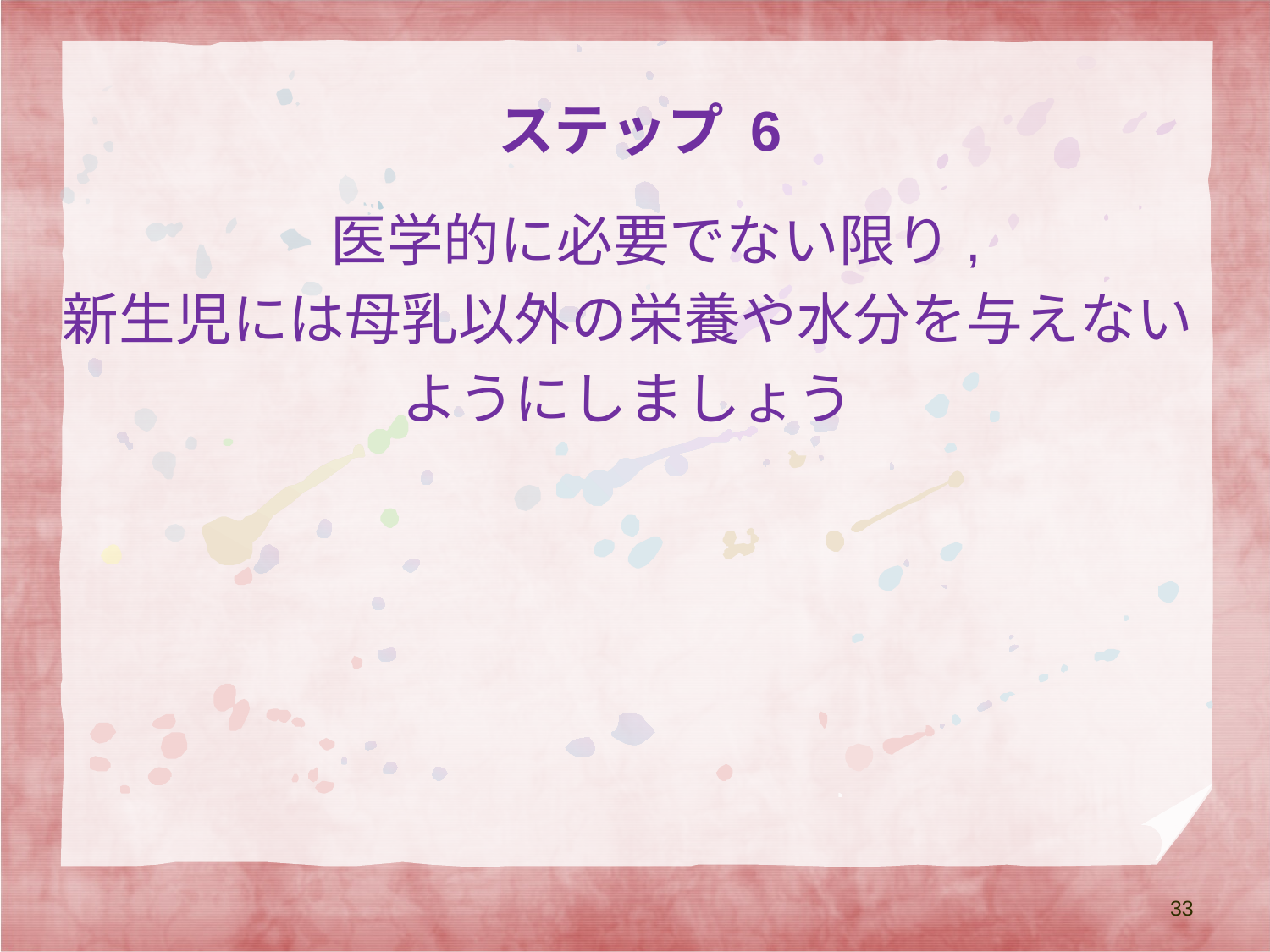

# ステップ 6
　医学的に必要でない限り,
新生児には母乳以外の栄養や水分を与えない
ようにしましょう
33